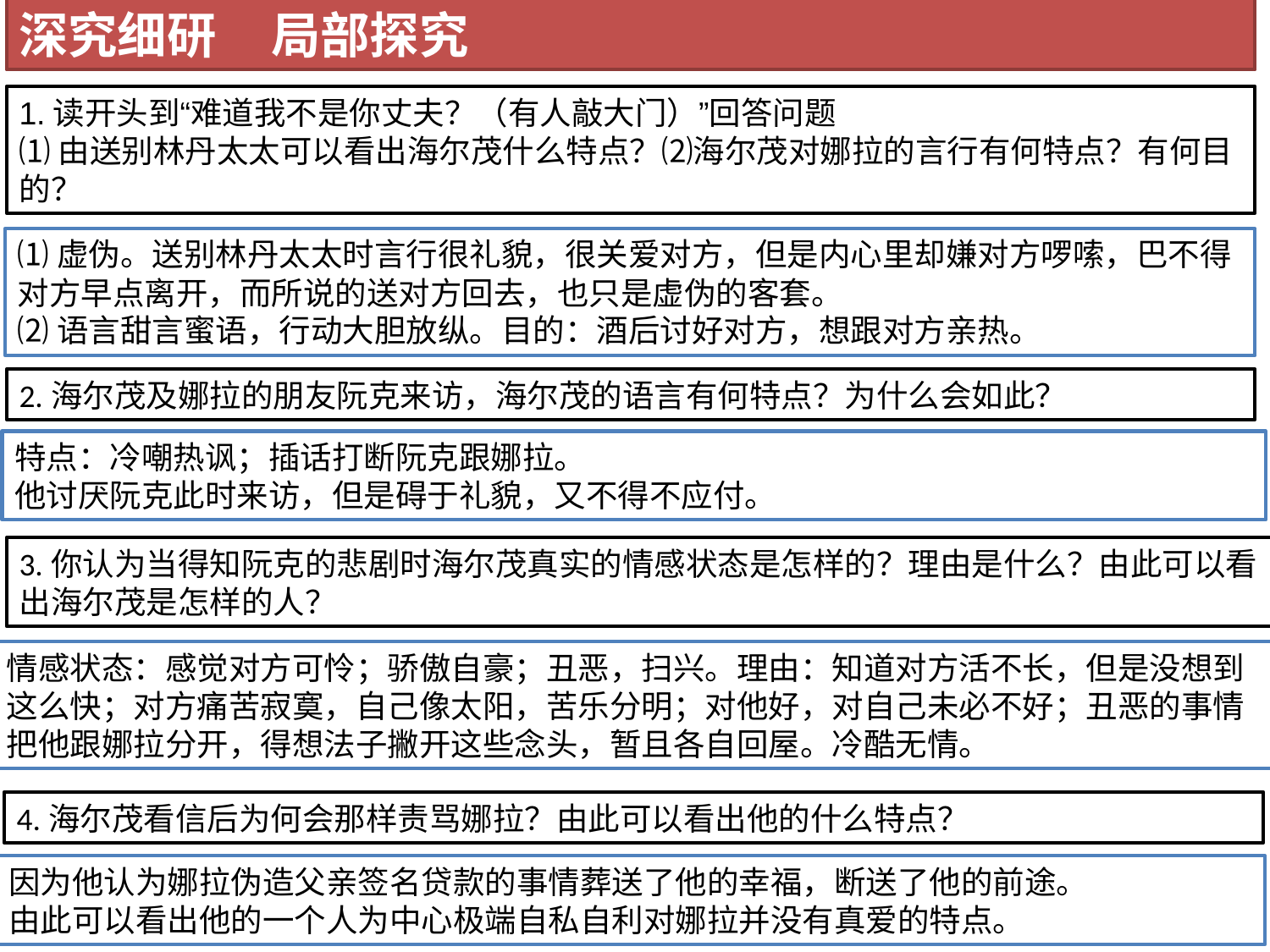

深究细研    局部探究
1.读开头到“难道我不是你丈夫？（有人敲大门）”回答问题
⑴由送别林丹太太可以看出海尔茂什么特点？⑵海尔茂对娜拉的言行有何特点？有何目的？
⑴虚伪。送别林丹太太时言行很礼貌，很关爱对方，但是内心里却嫌对方啰嗦，巴不得对方早点离开，而所说的送对方回去，也只是虚伪的客套。
⑵语言甜言蜜语，行动大胆放纵。目的：酒后讨好对方，想跟对方亲热。
2.海尔茂及娜拉的朋友阮克来访，海尔茂的语言有何特点？为什么会如此？
特点：冷嘲热讽；插话打断阮克跟娜拉。
他讨厌阮克此时来访，但是碍于礼貌，又不得不应付。
3.你认为当得知阮克的悲剧时海尔茂真实的情感状态是怎样的？理由是什么？由此可以看出海尔茂是怎样的人？
情感状态：感觉对方可怜；骄傲自豪；丑恶，扫兴。理由：知道对方活不长，但是没想到这么快；对方痛苦寂寞，自己像太阳，苦乐分明；对他好，对自己未必不好；丑恶的事情把他跟娜拉分开，得想法子撇开这些念头，暂且各自回屋。冷酷无情。
4.海尔茂看信后为何会那样责骂娜拉？由此可以看出他的什么特点？
因为他认为娜拉伪造父亲签名贷款的事情葬送了他的幸福，断送了他的前途。
由此可以看出他的一个人为中心极端自私自利对娜拉并没有真爱的特点。